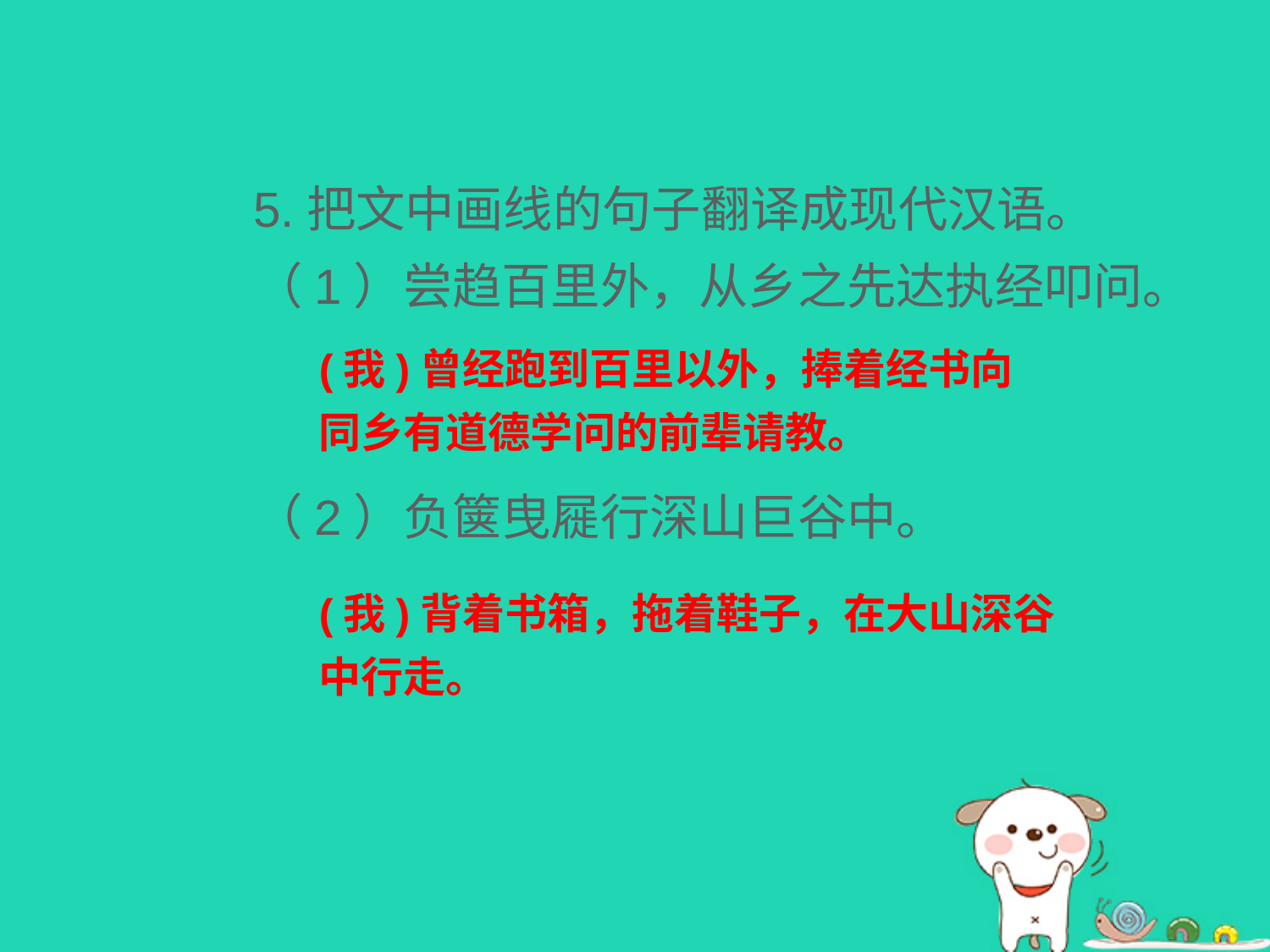

5.把文中画线的句子翻译成现代汉语。
（1）尝趋百里外，从乡之先达执经叩问。

（2）负箧曳屣行深山巨谷中。
(我)曾经跑到百里以外，捧着经书向同乡有道德学问的前辈请教。
(我)背着书箱，拖着鞋子，在大山深谷中行走。